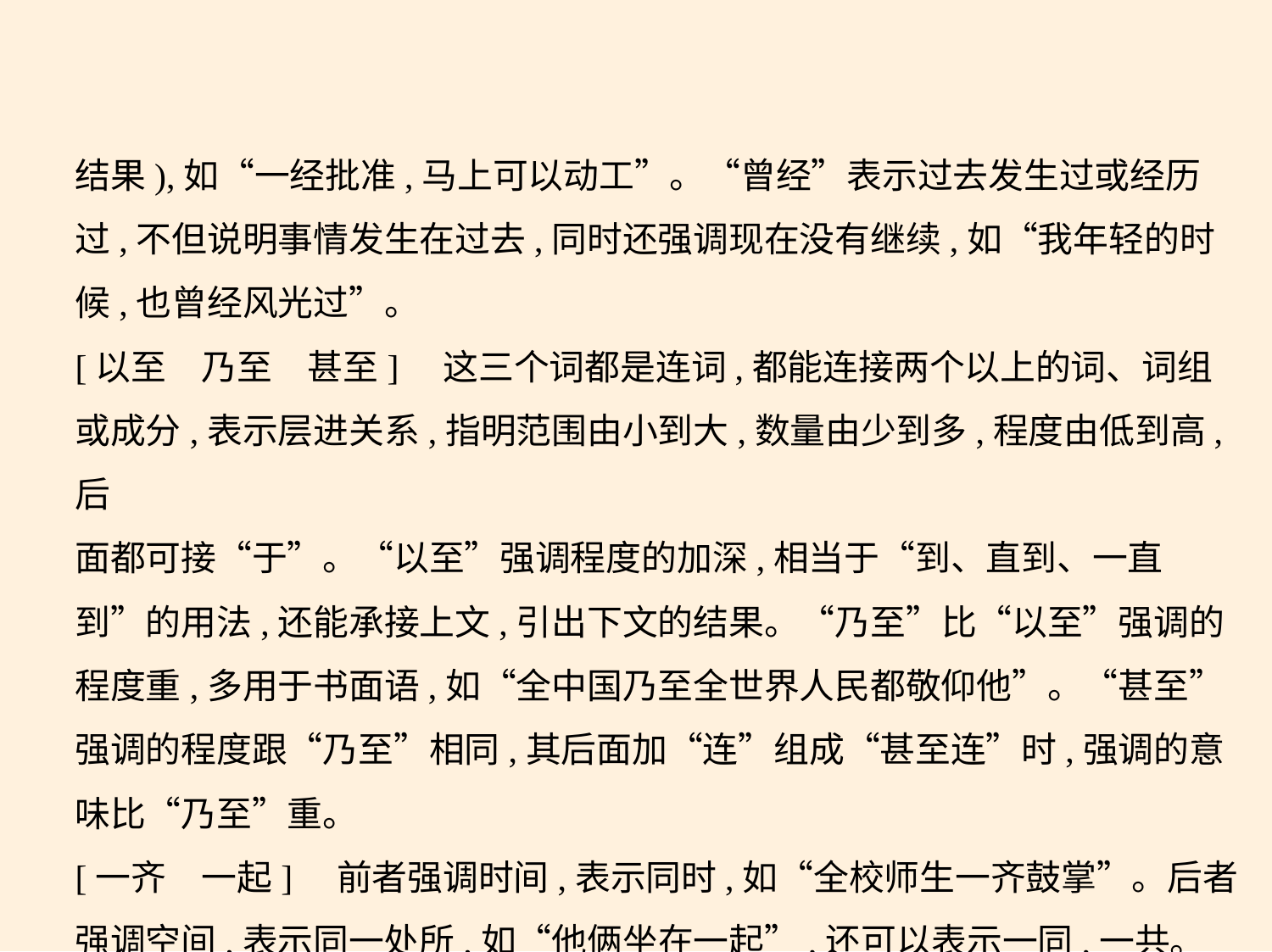

结果),如“一经批准,马上可以动工”。“曾经”表示过去发生过或经历
过,不但说明事情发生在过去,同时还强调现在没有继续,如“我年轻的时
候,也曾经风光过”。
[以至　乃至　甚至]    这三个词都是连词,都能连接两个以上的词、词组
或成分,表示层进关系,指明范围由小到大,数量由少到多,程度由低到高,后
面都可接“于”。“以至”强调程度的加深,相当于“到、直到、一直
到”的用法,还能承接上文,引出下文的结果。“乃至”比“以至”强调的
程度重,多用于书面语,如“全中国乃至全世界人民都敬仰他”。“甚至”
强调的程度跟“乃至”相同,其后面加“连”组成“甚至连”时,强调的意
味比“乃至”重。
[一齐　一起]　前者强调时间,表示同时,如“全校师生一齐鼓掌”。后者
强调空间,表示同一处所,如“他俩坐在一起”,还可以表示一同,一共。